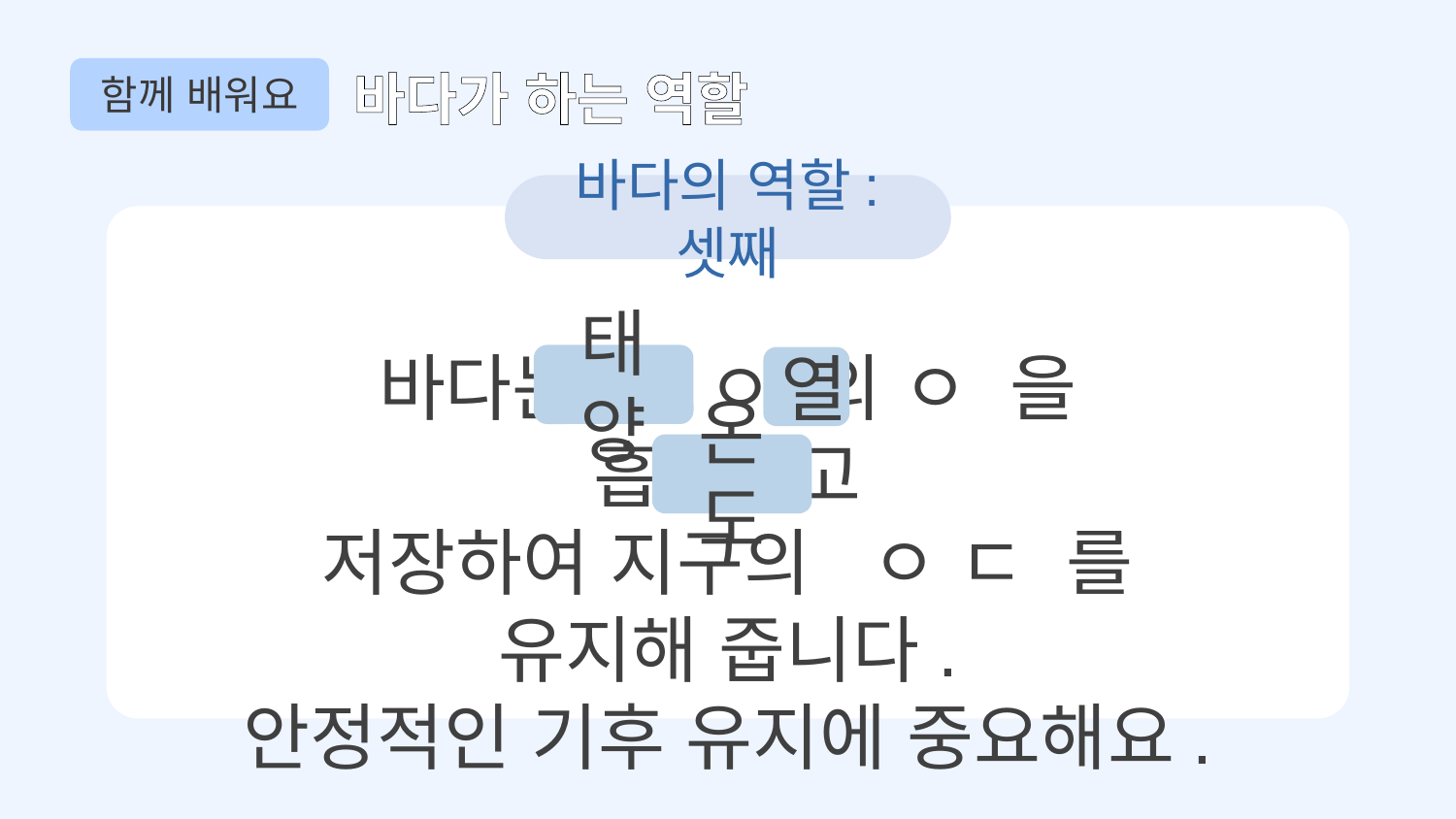

함께 배워요
바다가 하는 역할
바다의 역할: 셋째

바다는  ㅌ ㅇ  의 ㅇ  을 흡수하고
저장하여 지구의   ㅇ ㄷ  를 유지해 줍니다.
안정적인 기후 유지에 중요해요.
태양
열
온도